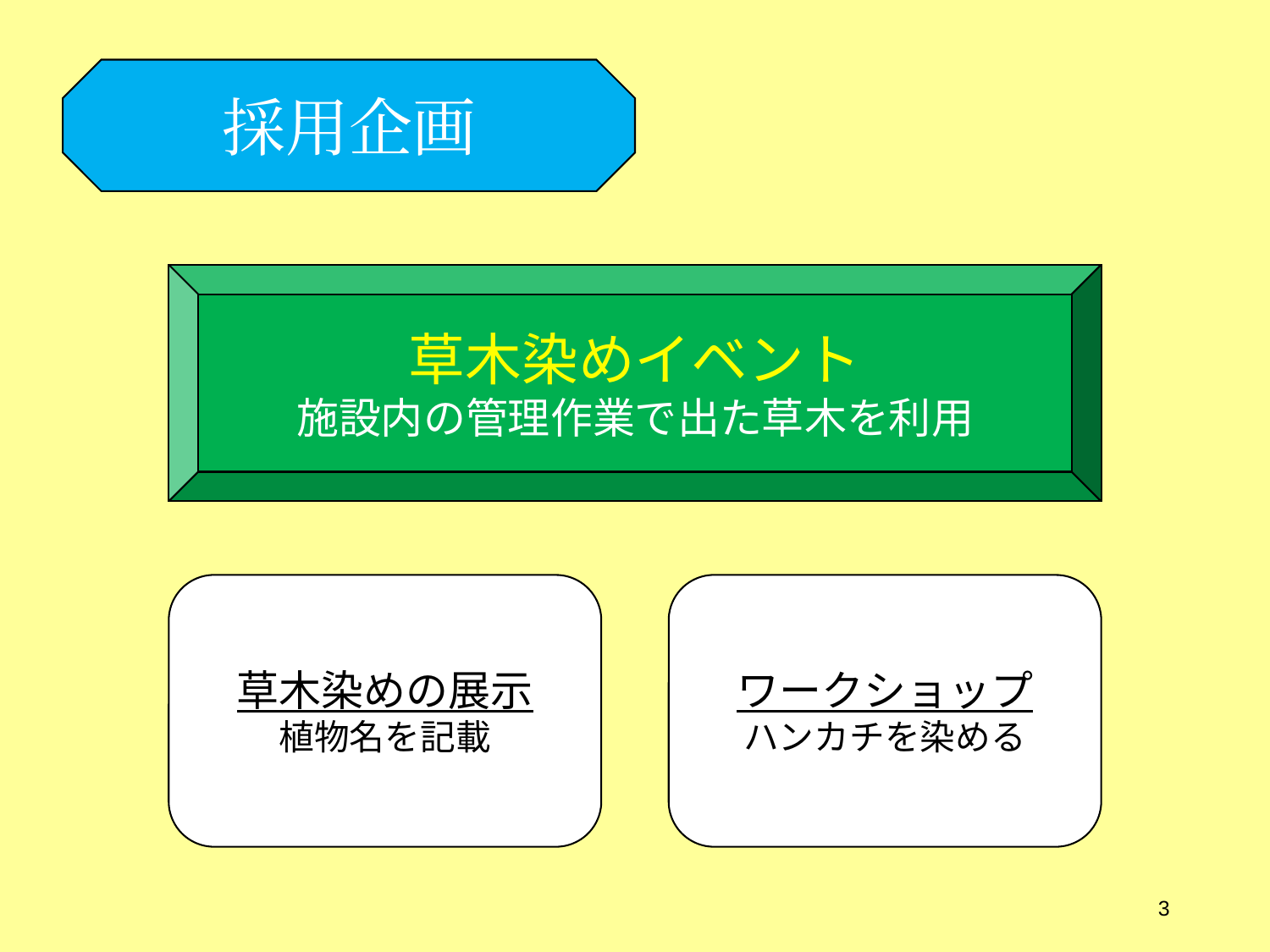

採用企画
草木染めイベント
施設内の管理作業で出た草木を利用
草木染めの展示
植物名を記載
ワークショップ
ハンカチを染める
3